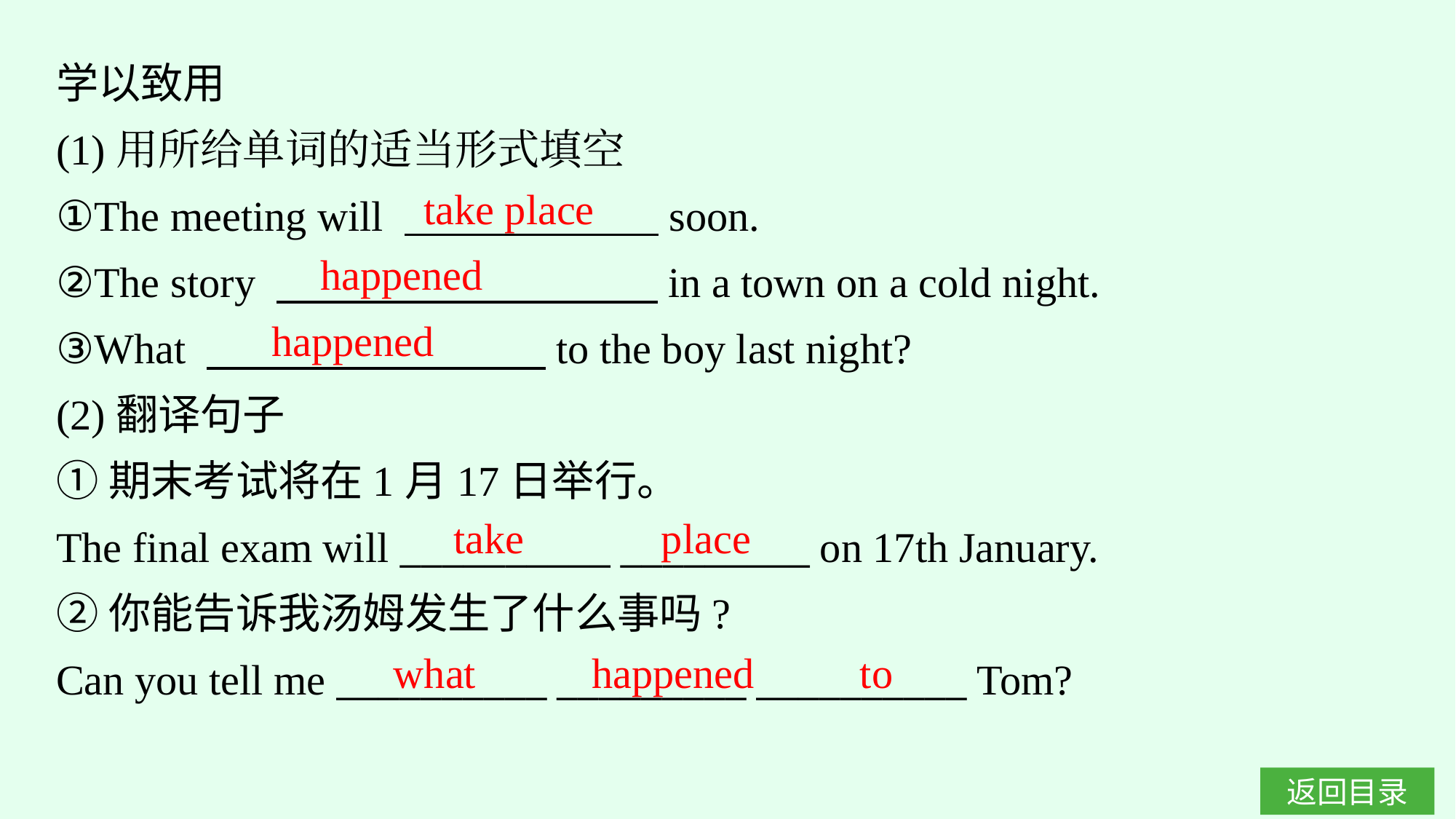

学以致用
(1)用所给单词的适当形式填空
①The meeting will 　　　　　　soon.
②The story 　　　　　　　　　in a town on a cold night.
③What 　　　　　　　　to the boy last night?
(2)翻译句子
①期末考试将在1月17日举行。
The final exam will __________ _________ on 17th January.
②你能告诉我汤姆发生了什么事吗?
Can you tell me __________ _________ __________ Tom?
take place
happened
happened
take             place
what           happened          to